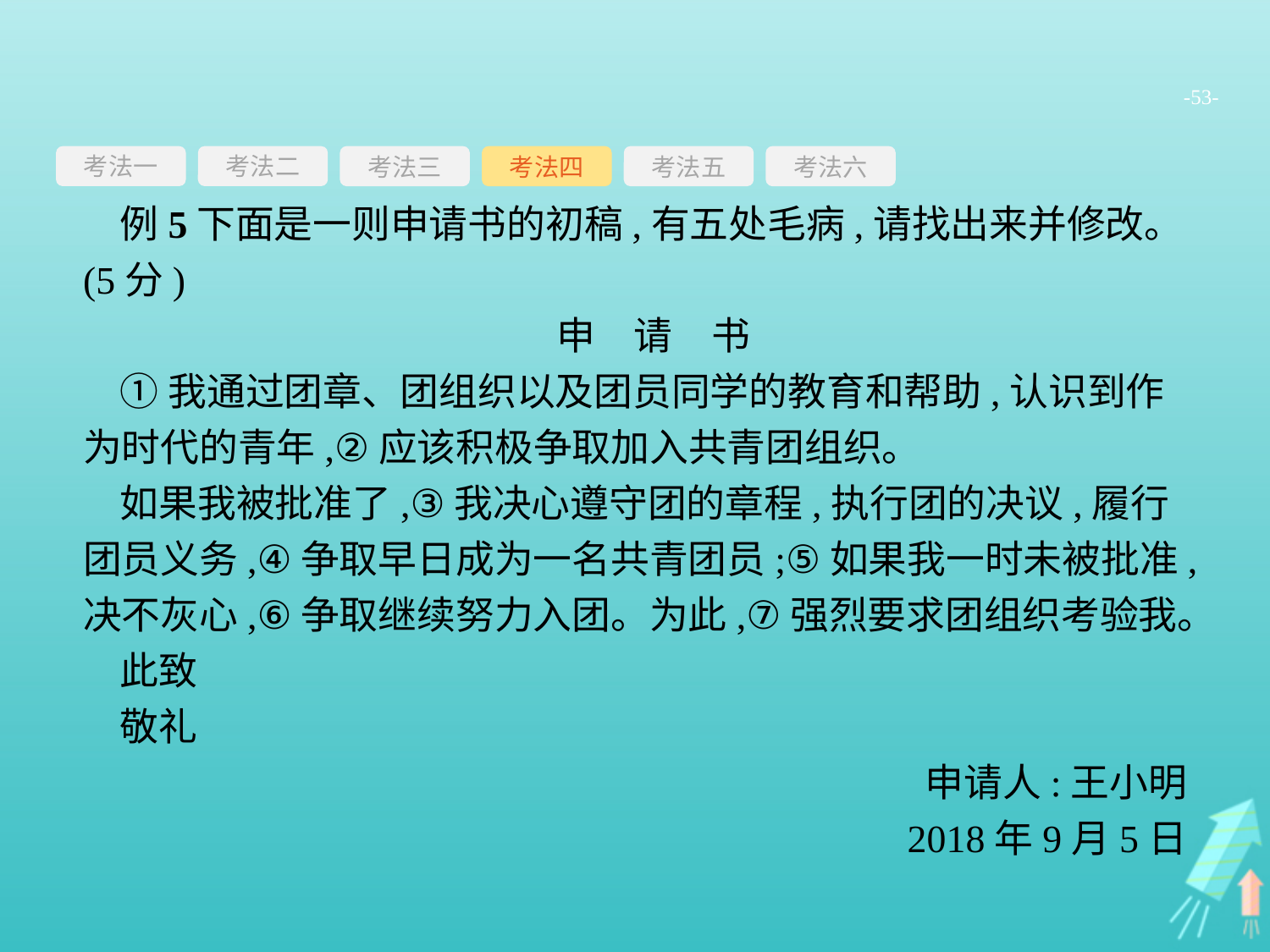

-53-
考法一
考法三
考法四
考法五
考法六
考法二
例5下面是一则申请书的初稿,有五处毛病,请找出来并修改。(5分)
申　请　书
①我通过团章、团组织以及团员同学的教育和帮助,认识到作为时代的青年,②应该积极争取加入共青团组织。
如果我被批准了,③我决心遵守团的章程,执行团的决议,履行团员义务,④争取早日成为一名共青团员;⑤如果我一时未被批准,决不灰心,⑥争取继续努力入团。为此,⑦强烈要求团组织考验我。
此致
敬礼
申请人:王小明
2018年9月5日